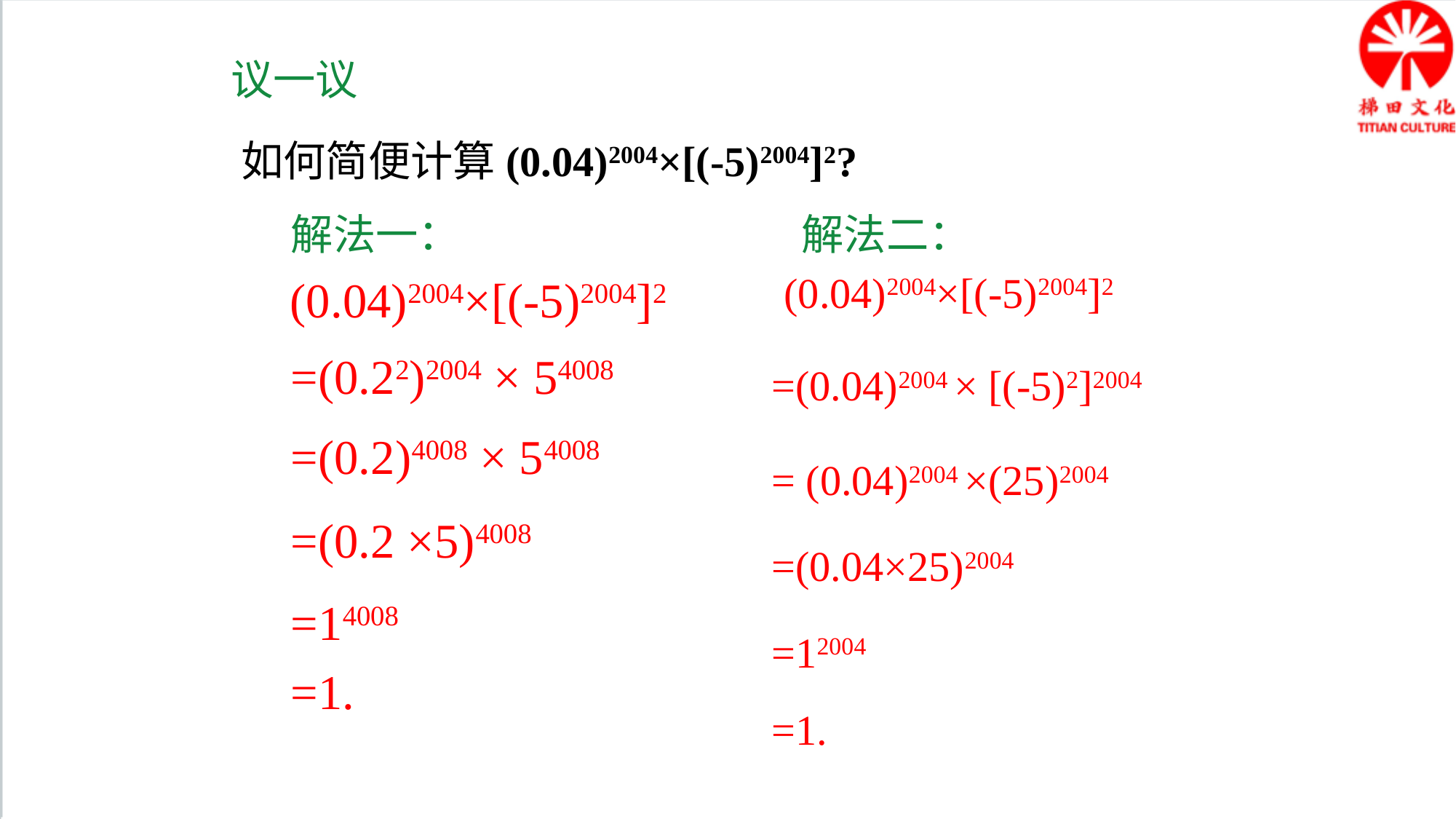

议一议
如何简便计算(0.04)2004×[(-5)2004]2?
解法一：
解法二：
 (0.04)2004×[(-5)2004]2
 (0.04)2004×[(-5)2004]2
=(0.22)2004 × 54008
=(0.04)2004 × [(-5)2]2004
=(0.2)4008 × 54008
= (0.04)2004 ×(25)2004
=(0.2 ×5)4008
=(0.04×25)2004
=14008
=12004
=1.
=1.